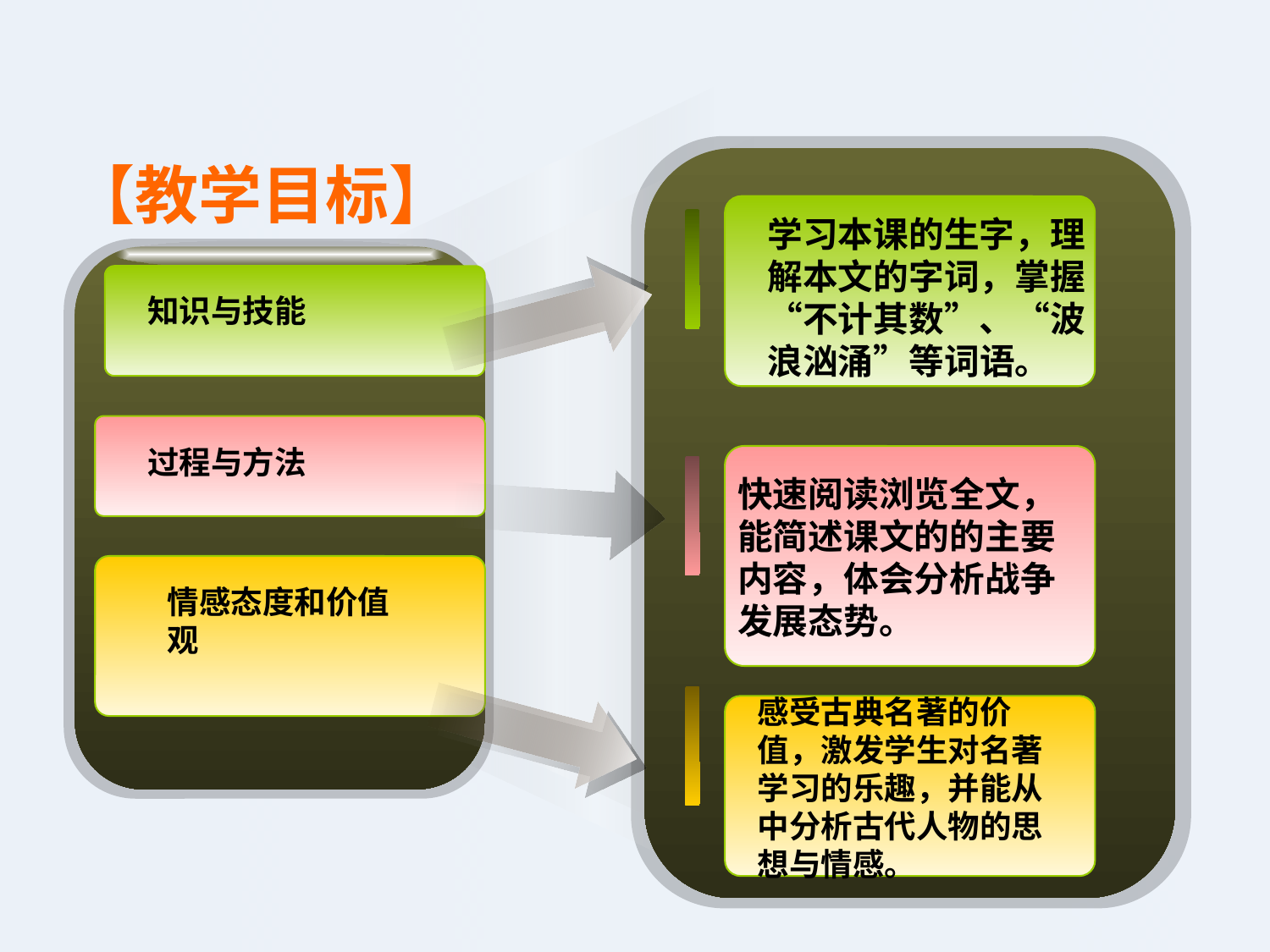

【教学目标】

学习本课的生字，理解本文的字词，掌握“不计其数”、“波浪汹涌”等词语。

知识与技能

过程与方法

快速阅读浏览全文，能简述课文的的主要内容，体会分析战争发展态势。

情感态度和价值观

感受古典名著的价值，激发学生对名著学习的乐趣，并能从中分析古代人物的思想与情感。